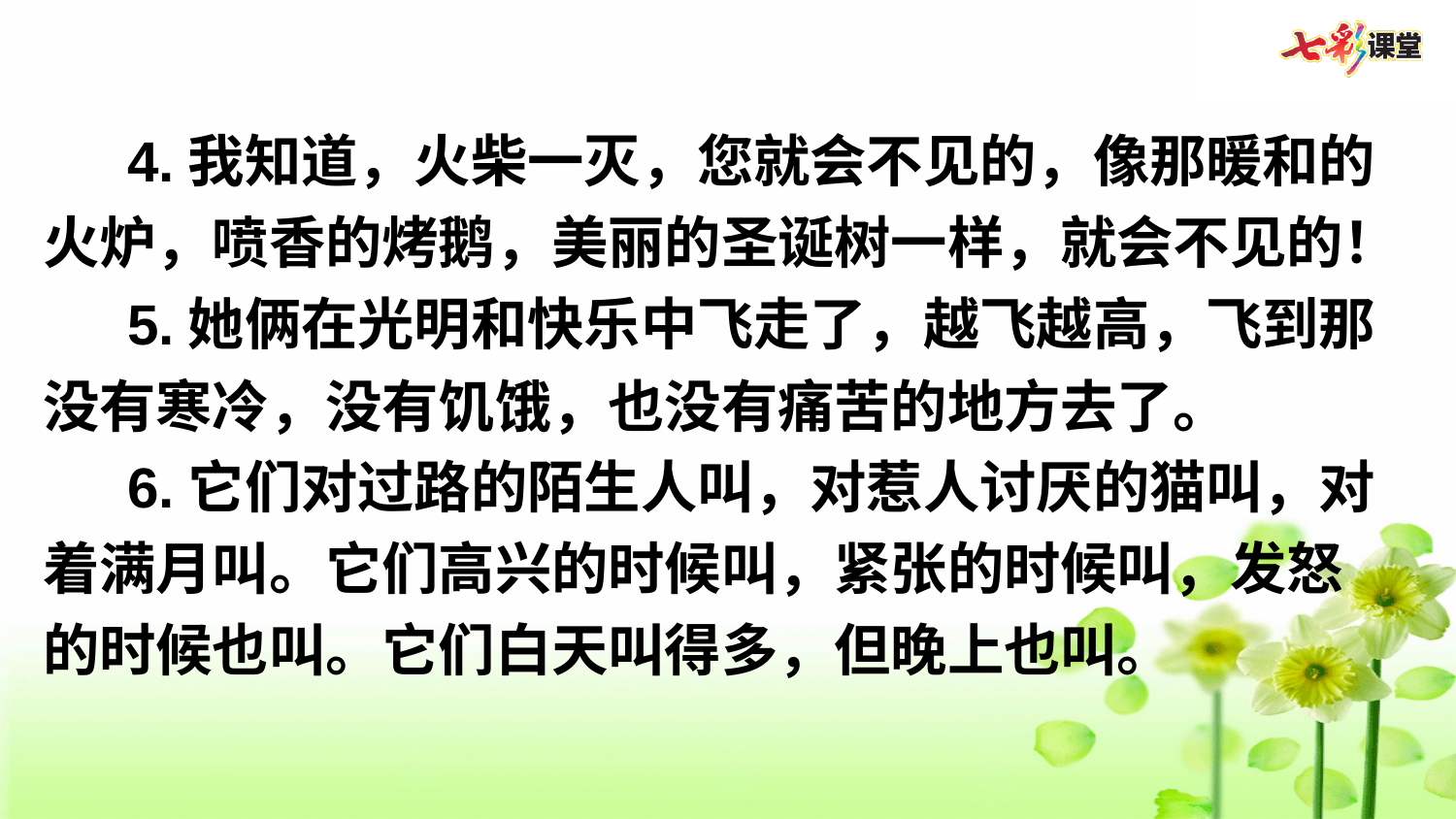

4.我知道，火柴一灭，您就会不见的，像那暖和的火炉，喷香的烤鹅，美丽的圣诞树一样，就会不见的！
5.她俩在光明和快乐中飞走了，越飞越高，飞到那没有寒冷，没有饥饿，也没有痛苦的地方去了。
6.它们对过路的陌生人叫，对惹人讨厌的猫叫，对着满月叫。它们高兴的时候叫，紧张的时候叫，发怒的时候也叫。它们白天叫得多，但晚上也叫。